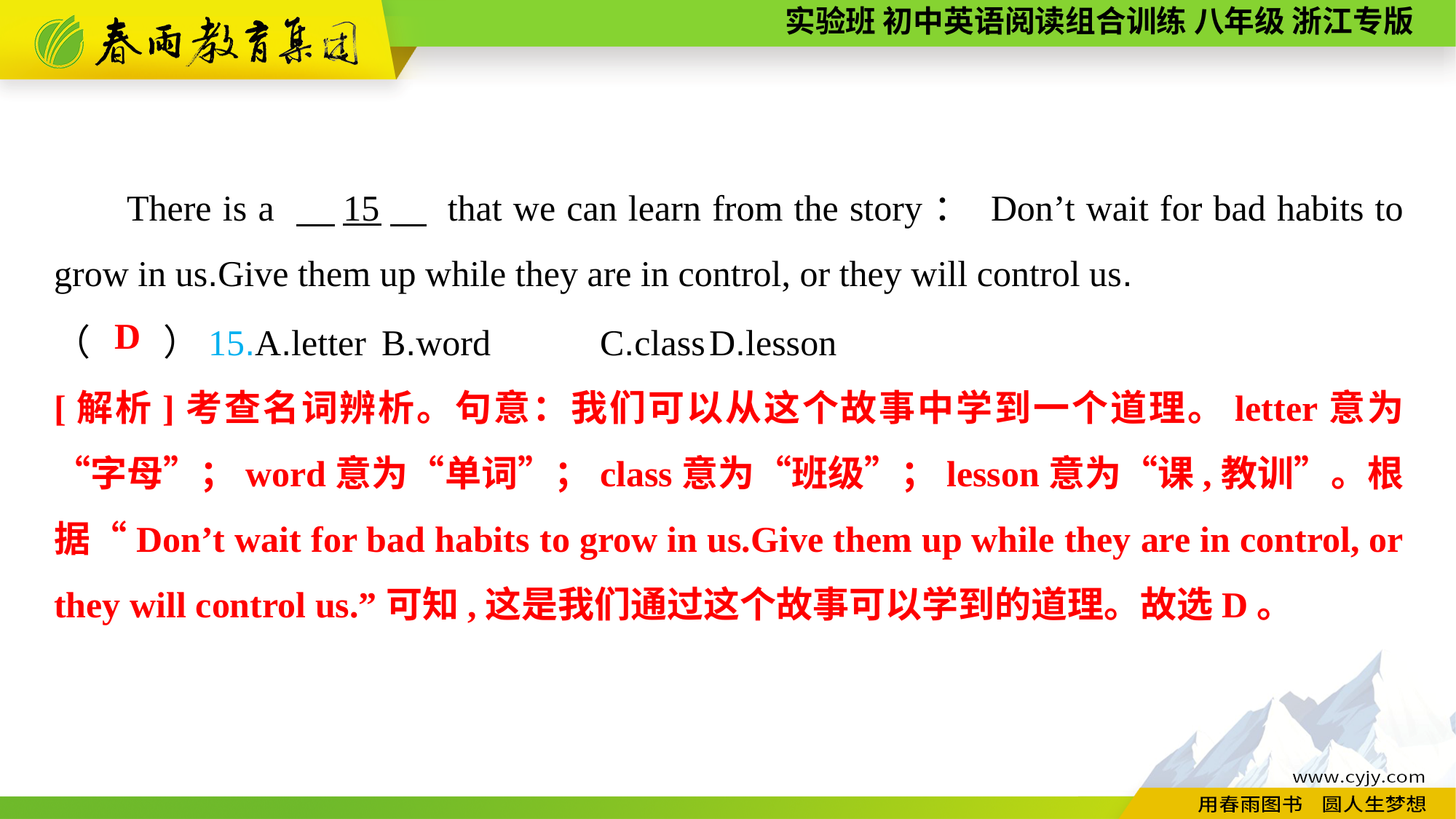

There is a 　15　 that we can learn from the story： Don’t wait for bad habits to grow in us.Give them up while they are in control, or they will control us.
（　　）15.A.letter	B.word	C.class	D.lesson
D
[解析]考查名词辨析。句意：我们可以从这个故事中学到一个道理。letter意为“字母”；word意为“单词”；class意为“班级”；lesson意为“课,教训”。根据“Don’t wait for bad habits to grow in us.Give them up while they are in control, or they will control us.”可知,这是我们通过这个故事可以学到的道理。故选D。